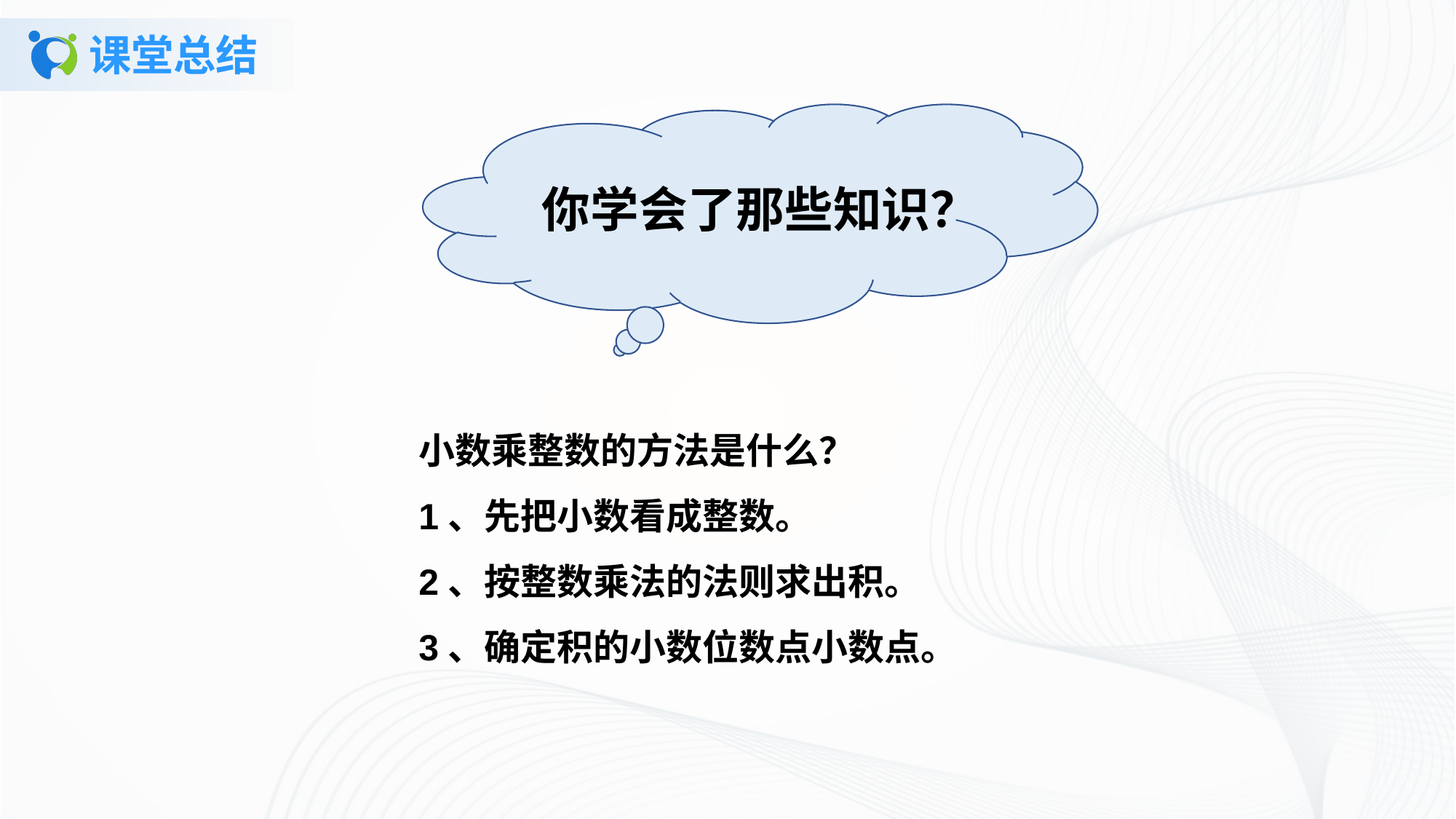

# 课堂总结
你学会了那些知识？
小数乘整数的方法是什么？
1、先把小数看成整数。
2、按整数乘法的法则求出积。
3、确定积的小数位数点小数点。